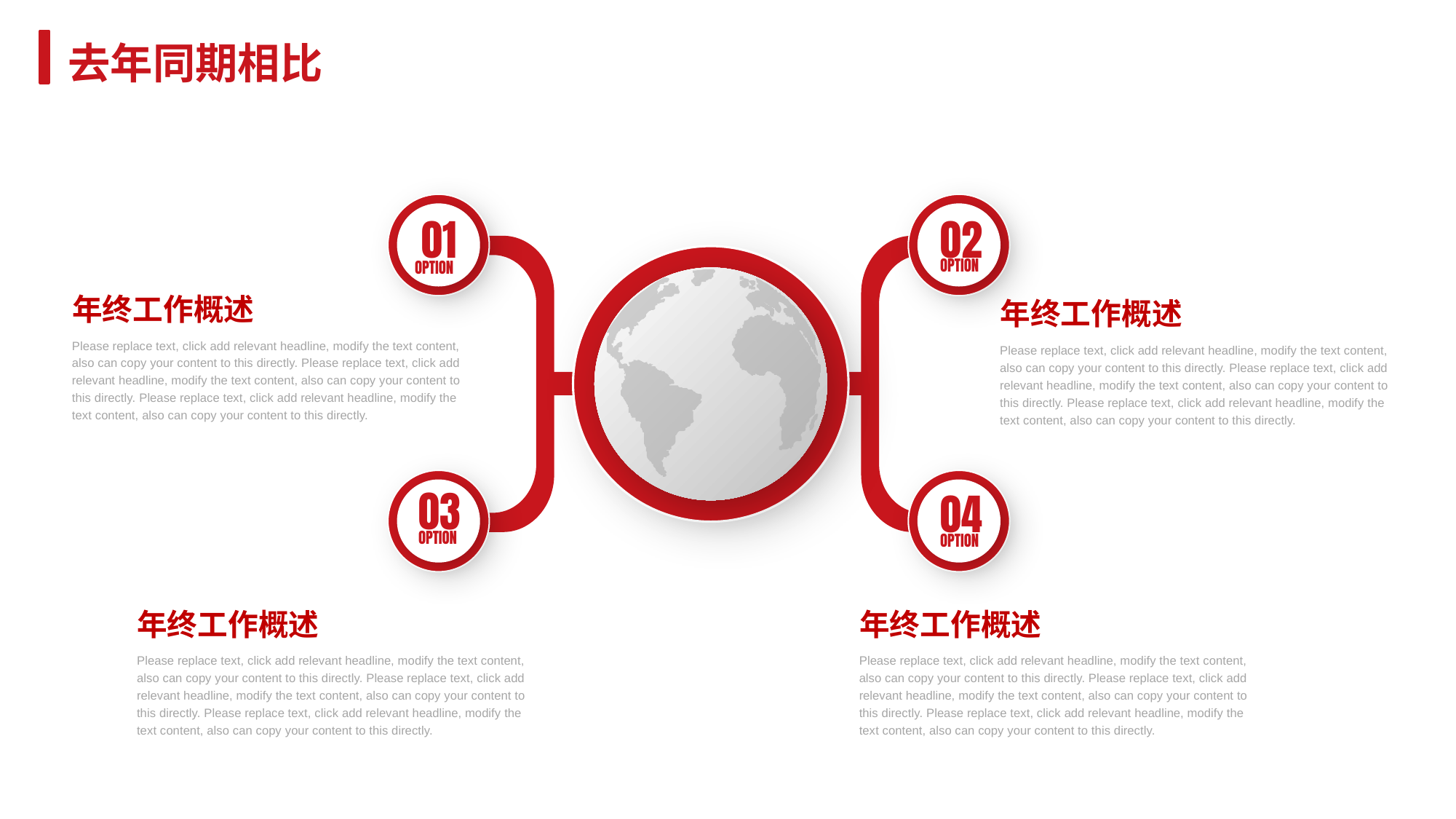

去年同期相比

02
OPTION
01
OPTION

年终工作概述
Please replace text, click add relevant headline, modify the text content, also can copy your content to this directly. Please replace text, click add relevant headline, modify the text content, also can copy your content to this directly. Please replace text, click add relevant headline, modify the text content, also can copy your content to this directly.

年终工作概述
Please replace text, click add relevant headline, modify the text content, also can copy your content to this directly. Please replace text, click add relevant headline, modify the text content, also can copy your content to this directly. Please replace text, click add relevant headline, modify the text content, also can copy your content to this directly.

03
OPTION
04
OPTION
年终工作概述
Please replace text, click add relevant headline, modify the text content, also can copy your content to this directly. Please replace text, click add relevant headline, modify the text content, also can copy your content to this directly. Please replace text, click add relevant headline, modify the text content, also can copy your content to this directly.

年终工作概述
Please replace text, click add relevant headline, modify the text content, also can copy your content to this directly. Please replace text, click add relevant headline, modify the text content, also can copy your content to this directly. Please replace text, click add relevant headline, modify the text content, also can copy your content to this directly.